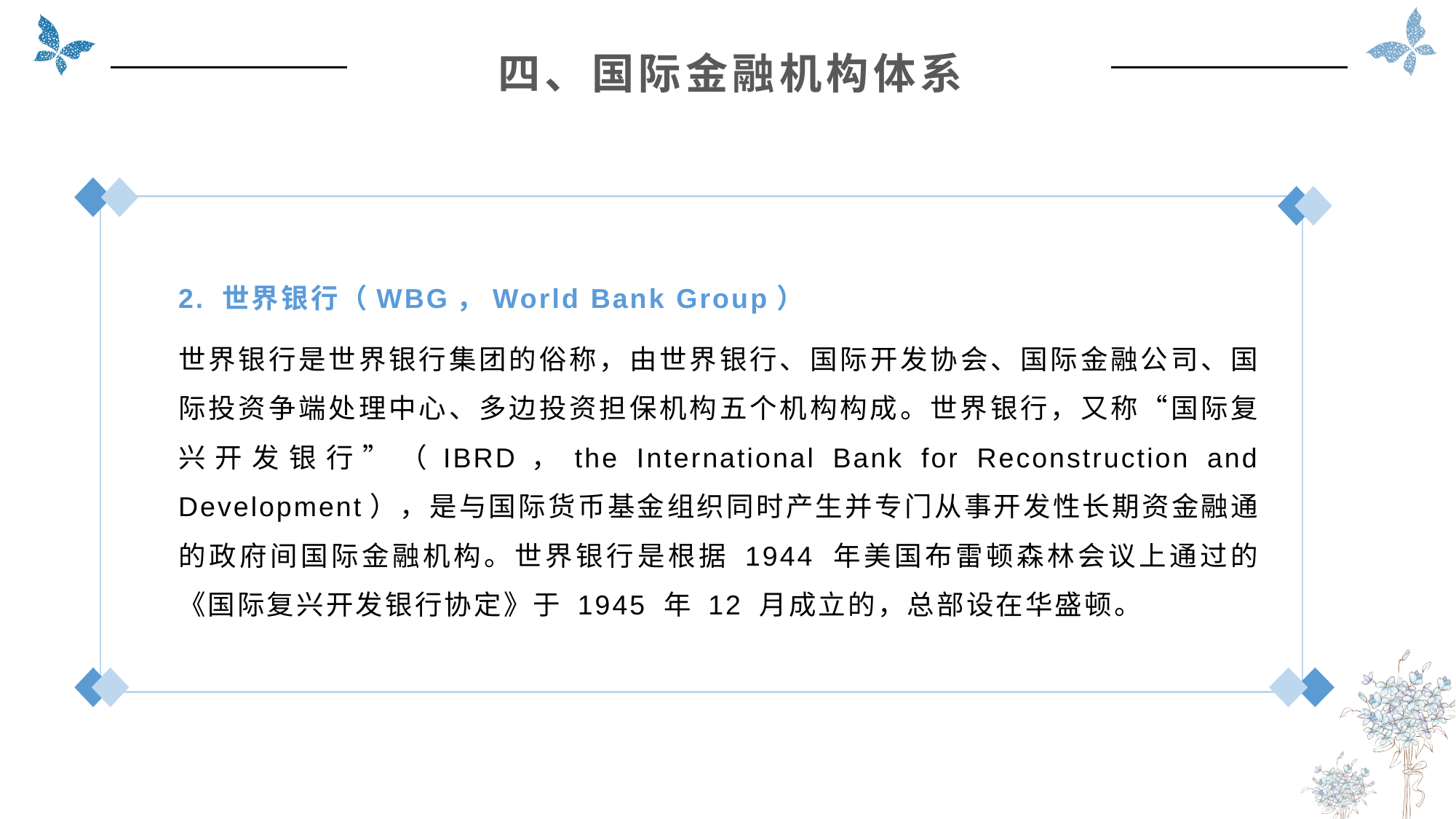

四、国际金融机构体系

2. 世界银行（WBG，World Bank Group）
世界银行是世界银行集团的俗称，由世界银行、国际开发协会、国际金融公司、国际投资争端处理中心、多边投资担保机构五个机构构成。世界银行，又称“国际复兴开发银行”（IBRD，the International Bank for Reconstruction and Development），是与国际货币基金组织同时产生并专门从事开发性长期资金融通的政府间国际金融机构。世界银行是根据 1944 年美国布雷顿森林会议上通过的《国际复兴开发银行协定》于 1945 年 12 月成立的，总部设在华盛顿。